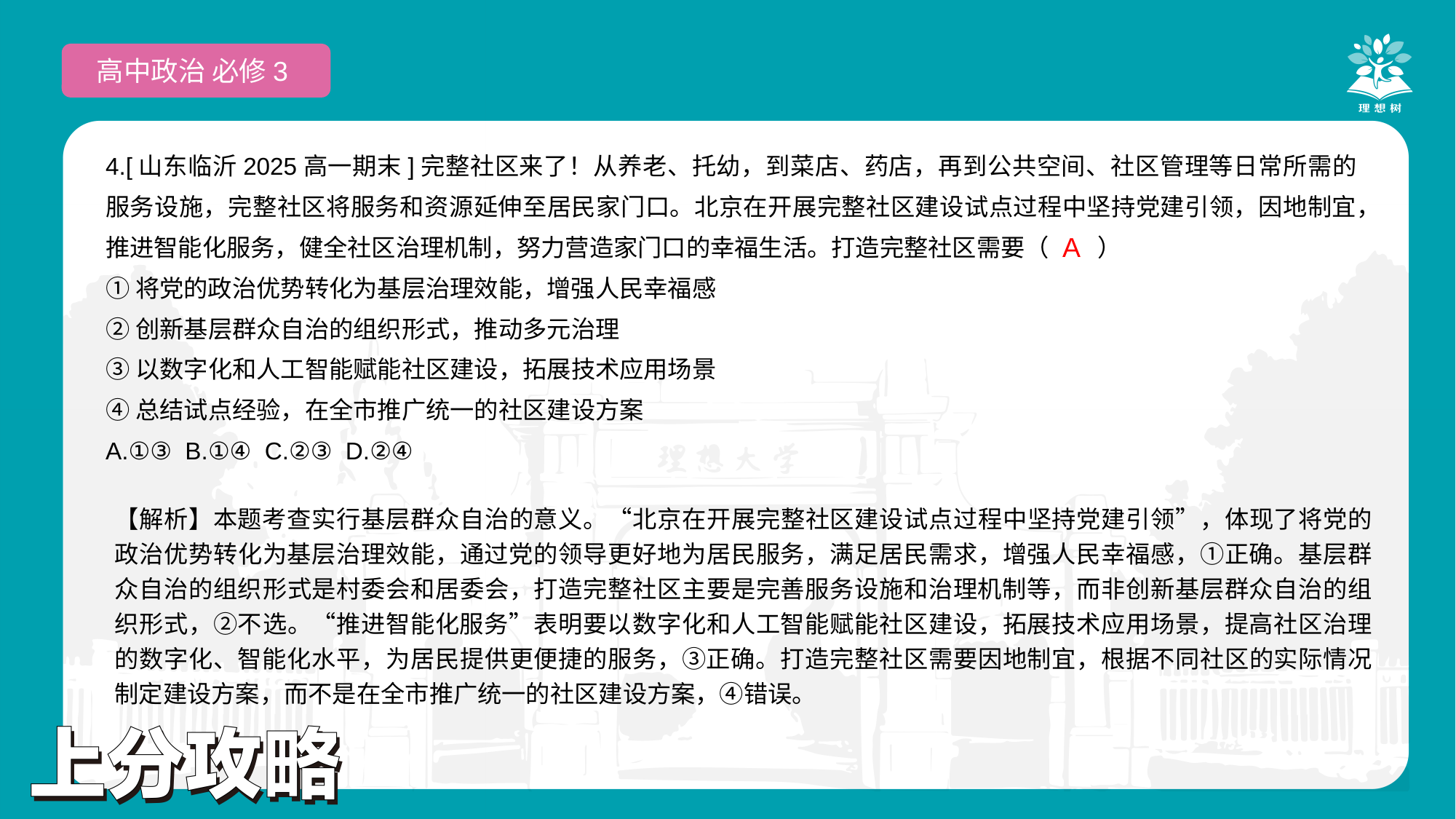

高中政治 必修3
4.[山东临沂2025高一期末]完整社区来了！从养老、托幼，到菜店、药店，再到公共空间、社区管理等日常所需的服务设施，完整社区将服务和资源延伸至居民家门口。北京在开展完整社区建设试点过程中坚持党建引领，因地制宜，推进智能化服务，健全社区治理机制，努力营造家门口的幸福生活。打造完整社区需要（　　）
①将党的政治优势转化为基层治理效能，增强人民幸福感
②创新基层群众自治的组织形式，推动多元治理
③以数字化和人工智能赋能社区建设，拓展技术应用场景
④总结试点经验，在全市推广统一的社区建设方案
A.①③  B.①④  C.②③  D.②④
 A
【解析】本题考查实行基层群众自治的意义。“北京在开展完整社区建设试点过程中坚持党建引领”，体现了将党的政治优势转化为基层治理效能，通过党的领导更好地为居民服务，满足居民需求，增强人民幸福感，①正确。基层群众自治的组织形式是村委会和居委会，打造完整社区主要是完善服务设施和治理机制等，而非创新基层群众自治的组织形式，②不选。“推进智能化服务”表明要以数字化和人工智能赋能社区建设，拓展技术应用场景，提高社区治理的数字化、智能化水平，为居民提供更便捷的服务，③正确。打造完整社区需要因地制宜，根据不同社区的实际情况制定建设方案，而不是在全市推广统一的社区建设方案，④错误。